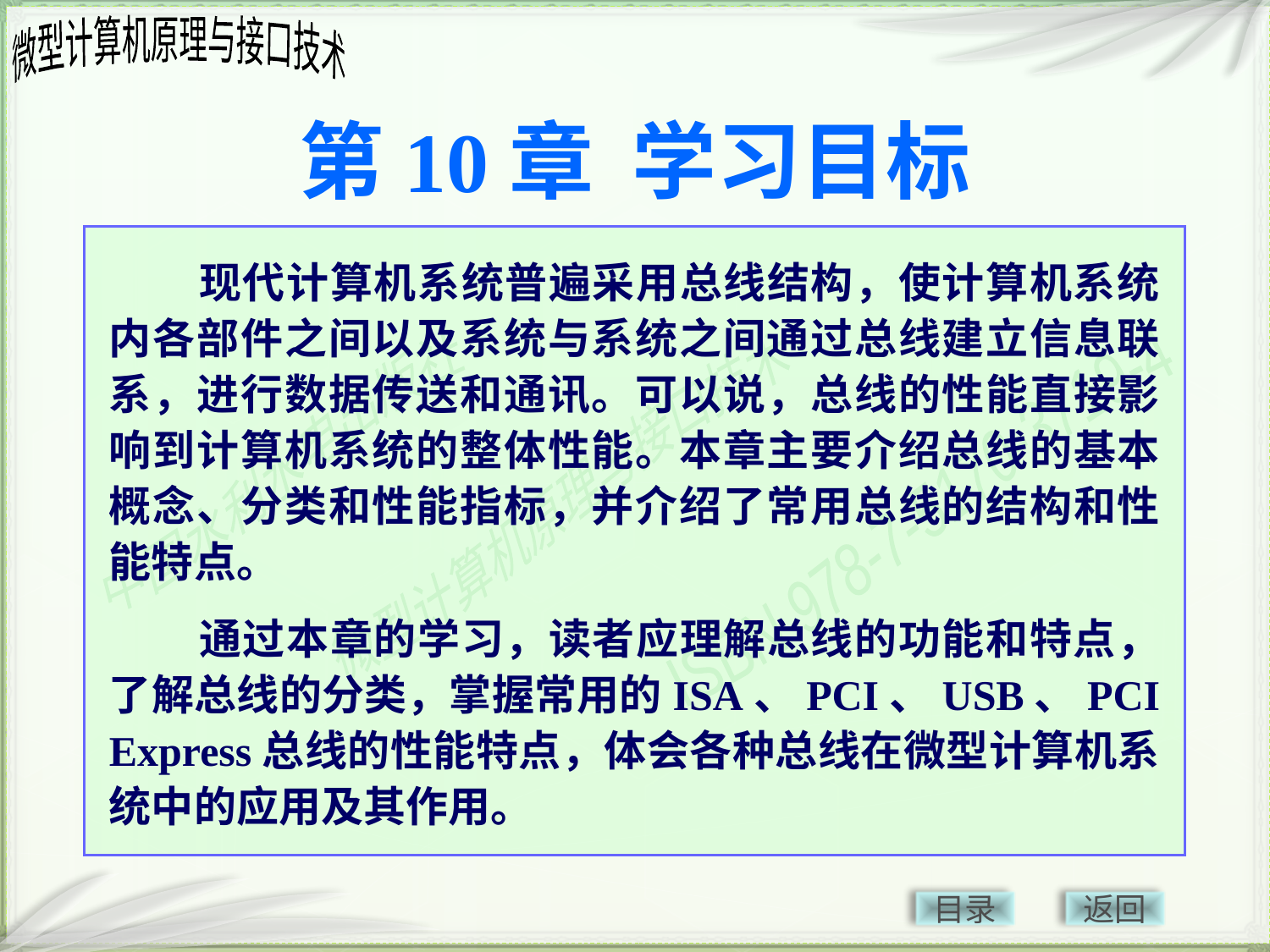

# 第10章  学习目标
现代计算机系统普遍采用总线结构，使计算机系统内各部件之间以及系统与系统之间通过总线建立信息联系，进行数据传送和通讯。可以说，总线的性能直接影响到计算机系统的整体性能。本章主要介绍总线的基本概念、分类和性能指标，并介绍了常用总线的结构和性能特点。
通过本章的学习，读者应理解总线的功能和特点，了解总线的分类，掌握常用的ISA、PCI、USB、PCI Express总线的性能特点，体会各种总线在微型计算机系统中的应用及其作用。